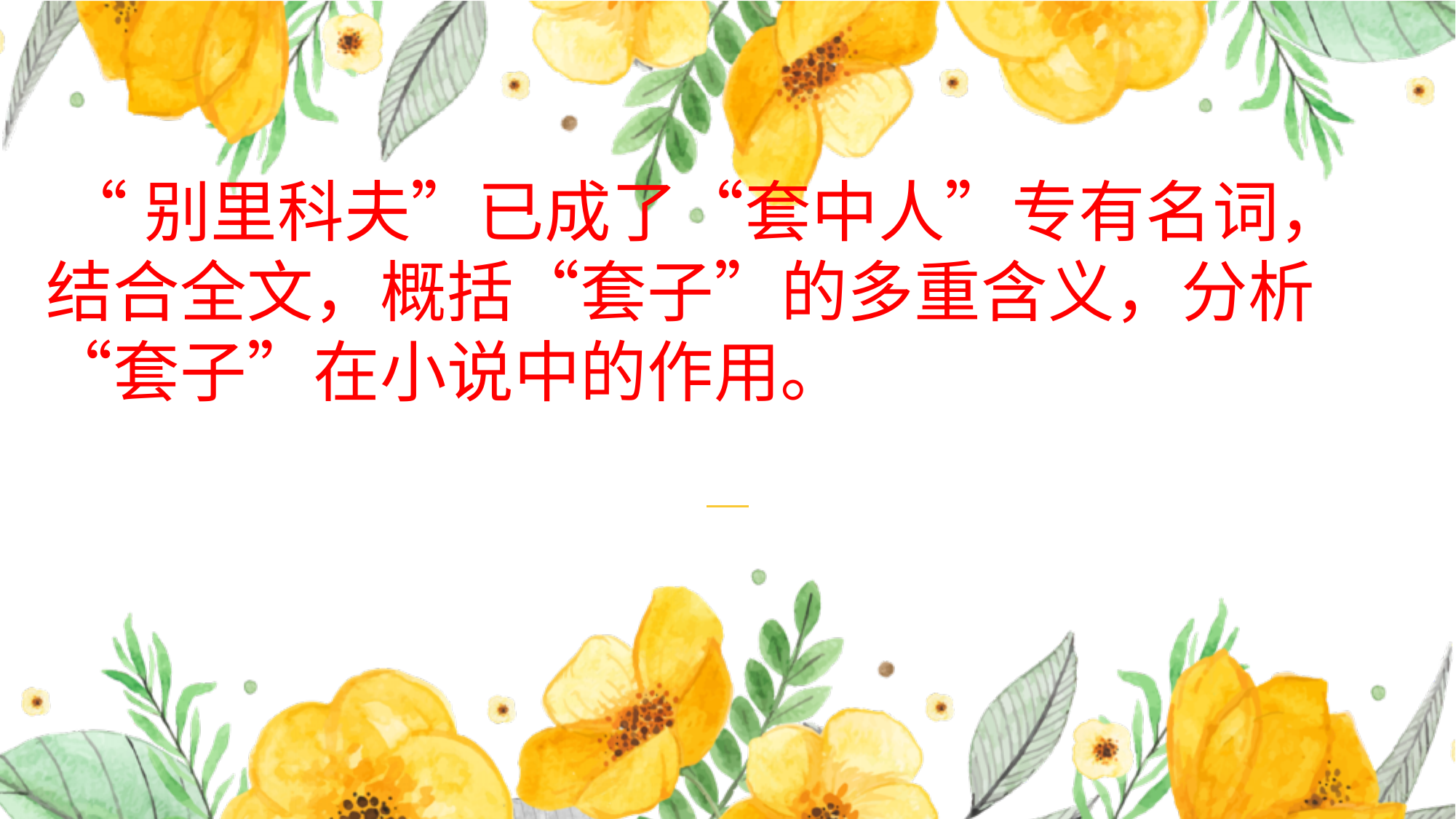

“别里科夫”已成了“套中人”专有名词，结合全文，概括“套子”的多重含义，分析“套子”在小说中的作用。